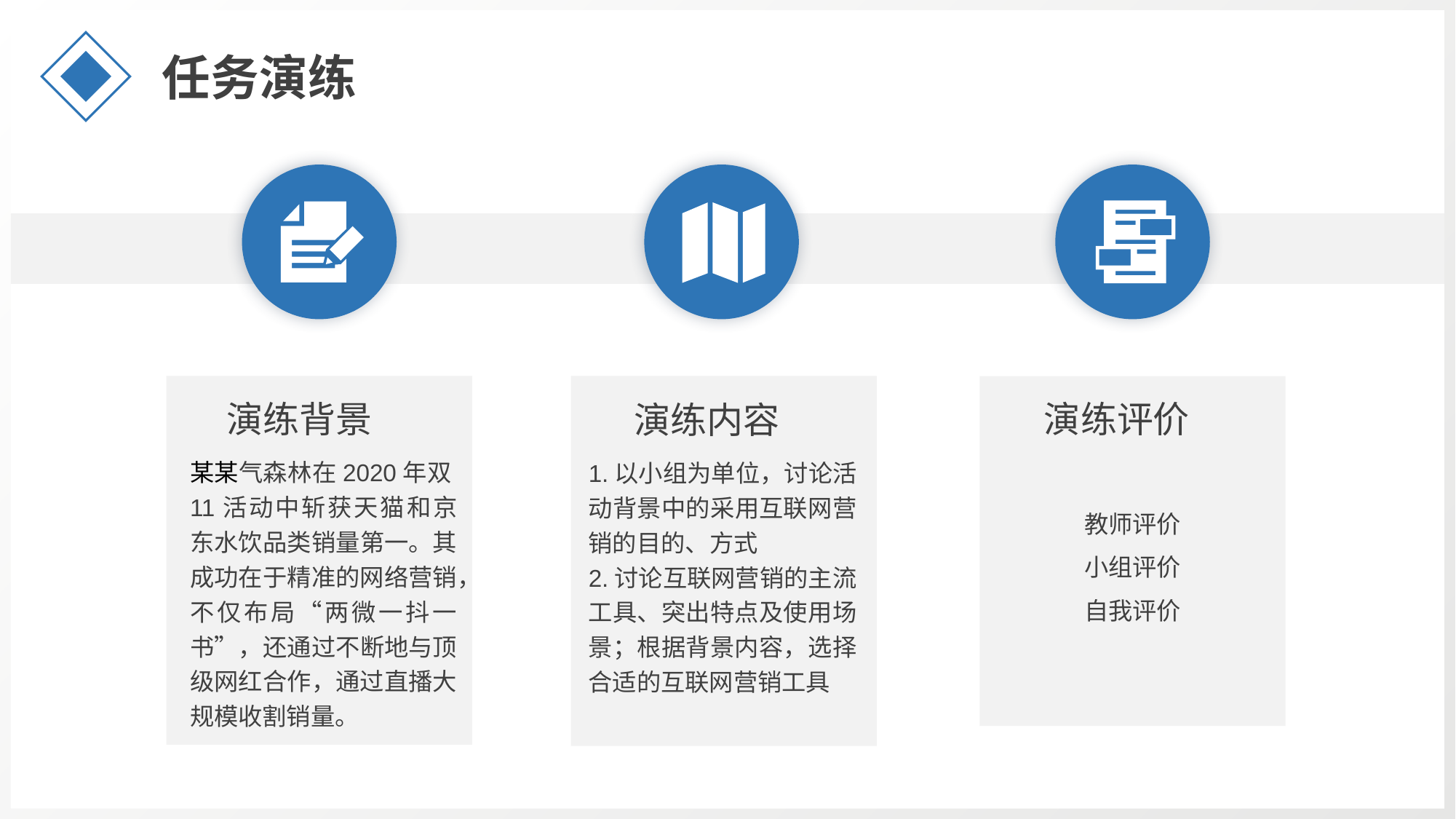

任务演练

演练背景
演练评价
演练内容
某某气森林在2020年双11活动中斩获天猫和京东水饮品类销量第一。其成功在于精准的网络营销，不仅布局“两微一抖一书”，还通过不断地与顶级网红合作，通过直播大规模收割销量。
1.以小组为单位，讨论活动背景中的采用互联网营销的目的、方式
2.讨论互联网营销的主流工具、突出特点及使用场景；根据背景内容，选择合适的互联网营销工具
教师评价
小组评价
自我评价